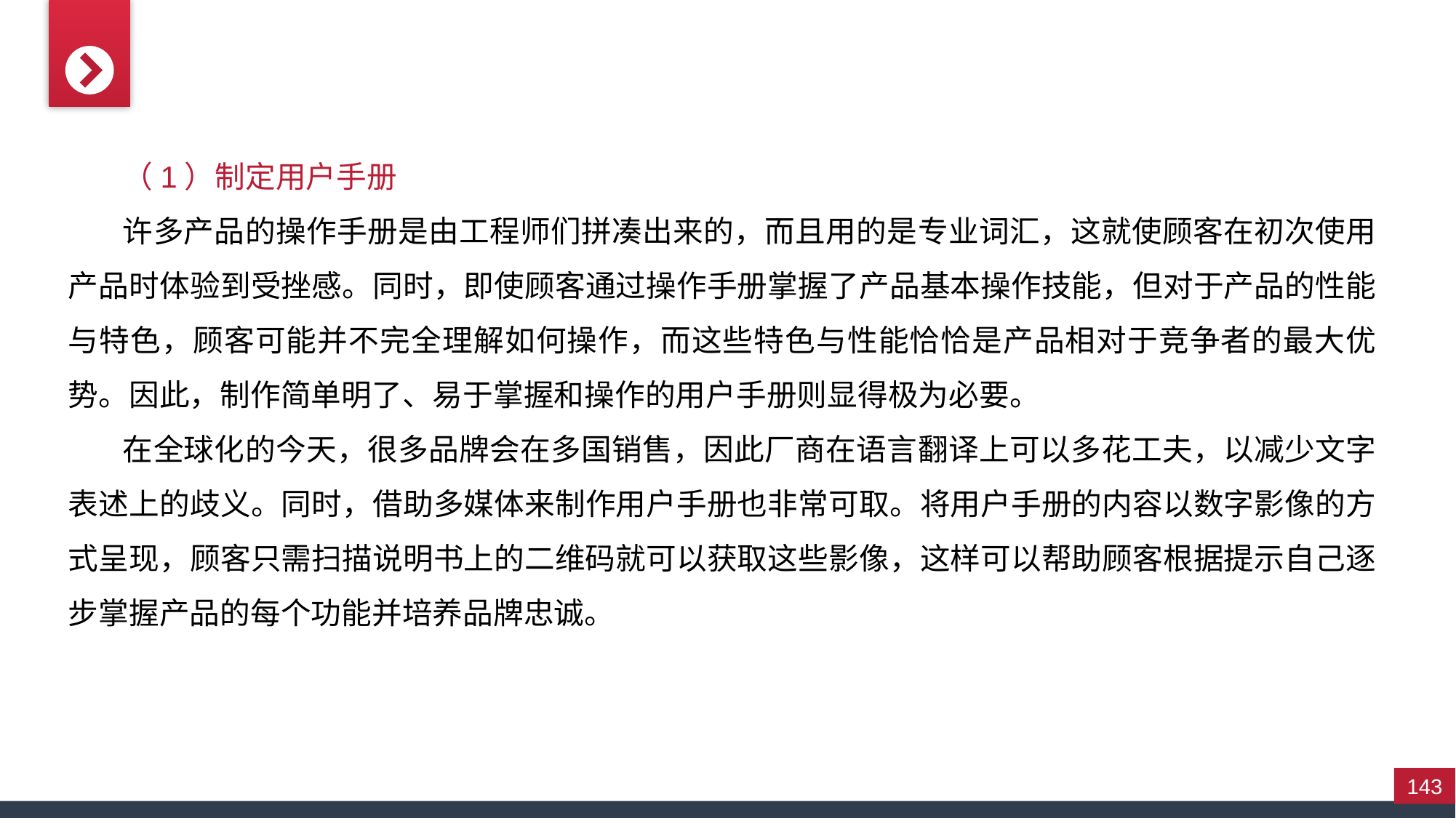

（1）制定用户手册
许多产品的操作手册是由工程师们拼凑出来的，而且用的是专业词汇，这就使顾客在初次使用产品时体验到受挫感。同时，即使顾客通过操作手册掌握了产品基本操作技能，但对于产品的性能与特色，顾客可能并不完全理解如何操作，而这些特色与性能恰恰是产品相对于竞争者的最大优势。因此，制作简单明了、易于掌握和操作的用户手册则显得极为必要。
在全球化的今天，很多品牌会在多国销售，因此厂商在语言翻译上可以多花工夫，以减少文字表述上的歧义。同时，借助多媒体来制作用户手册也非常可取。将用户手册的内容以数字影像的方式呈现，顾客只需扫描说明书上的二维码就可以获取这些影像，这样可以帮助顾客根据提示自己逐步掌握产品的每个功能并培养品牌忠诚。